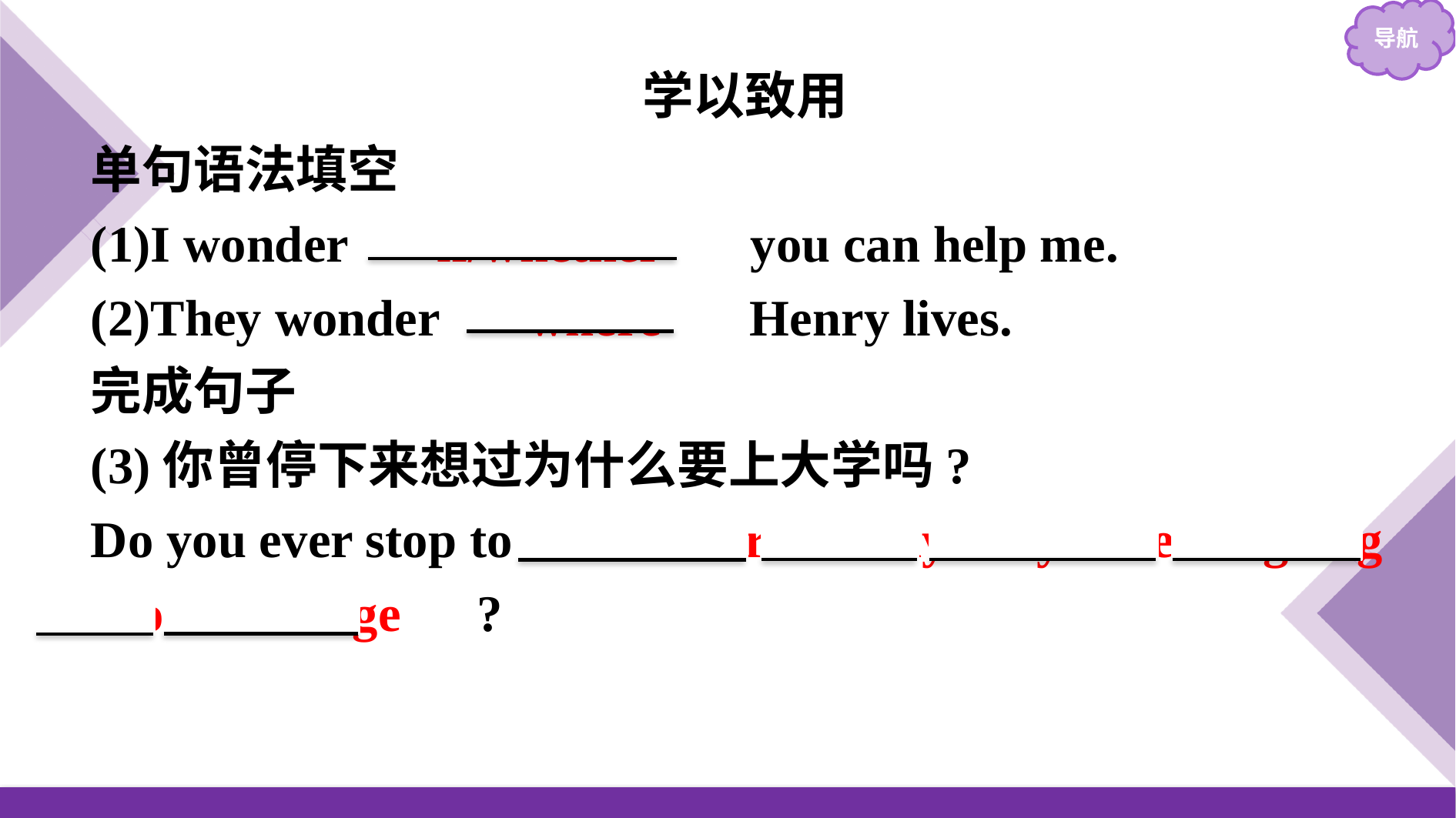

学以致用
单句语法填空
(1)I wonder 　if/whether　 you can help me.
(2)They wonder 　where　 Henry lives.
完成句子
(3)你曾停下来想过为什么要上大学吗?
Do you ever stop to 　wonder　 why　 you're　 going 　to　 college　?